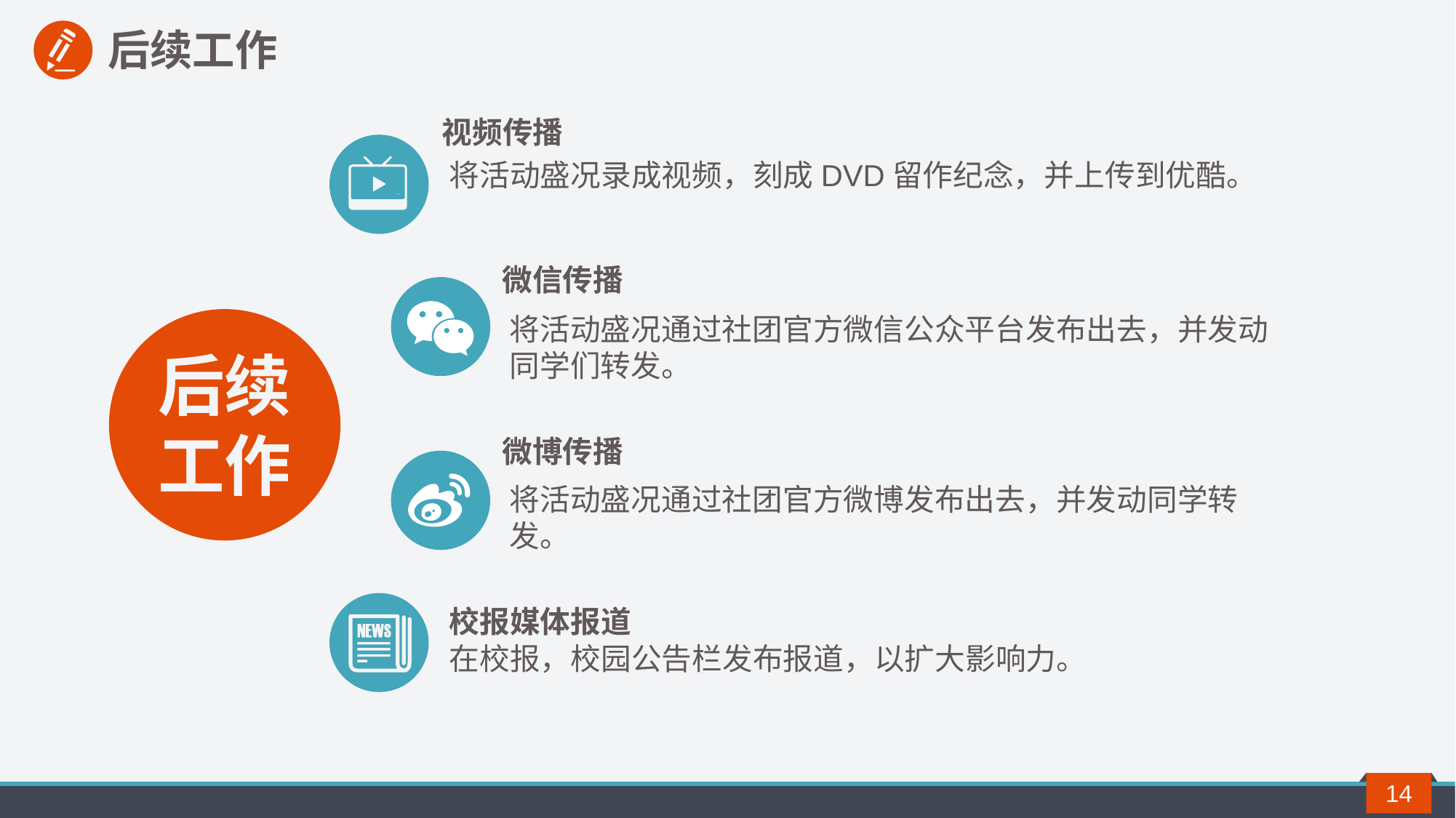

后续工作

视频传播

将活动盛况录成视频，刻成DVD留作纪念，并上传到优酷。
微信传播

将活动盛况通过社团官方微信公众平台发布出去，并发动同学们转发。

后续工作
微博传播

将活动盛况通过社团官方微博发布出去，并发动同学转发。

校报媒体报道
在校报，校园公告栏发布报道，以扩大影响力。